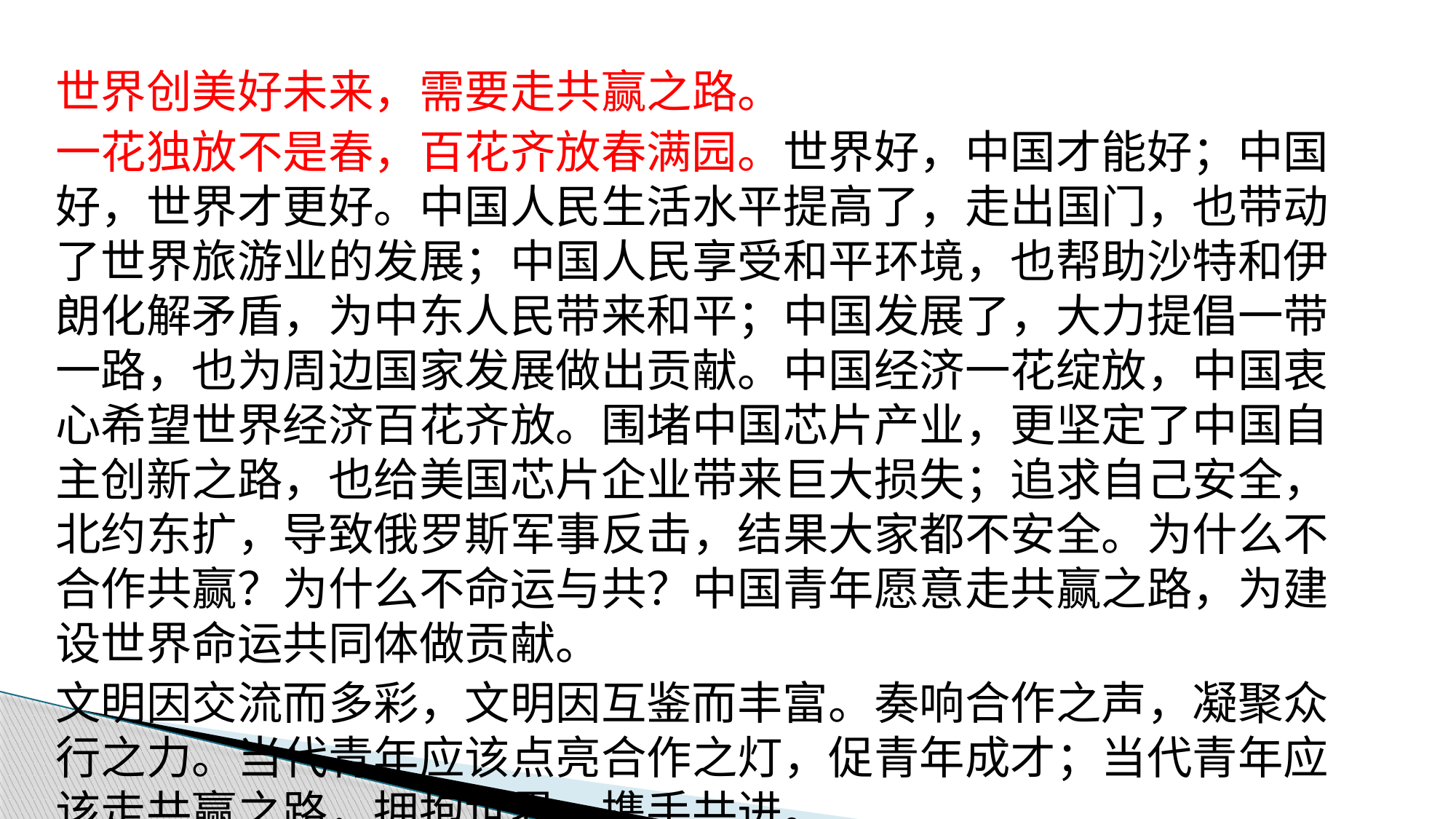

世界创美好未来，需要走共赢之路。
一花独放不是春，百花齐放春满园。世界好，中国才能好；中国好，世界才更好。中国人民生活水平提高了，走出国门，也带动了世界旅游业的发展；中国人民享受和平环境，也帮助沙特和伊朗化解矛盾，为中东人民带来和平；中国发展了，大力提倡一带一路，也为周边国家发展做出贡献。中国经济一花绽放，中国衷心希望世界经济百花齐放。围堵中国芯片产业，更坚定了中国自主创新之路，也给美国芯片企业带来巨大损失；追求自己安全，北约东扩，导致俄罗斯军事反击，结果大家都不安全。为什么不合作共赢？为什么不命运与共？中国青年愿意走共赢之路，为建设世界命运共同体做贡献。
文明因交流而多彩，文明因互鉴而丰富。奏响合作之声，凝聚众行之力。当代青年应该点亮合作之灯，促青年成才；当代青年应该走共赢之路，拥抱世界，携手共进。